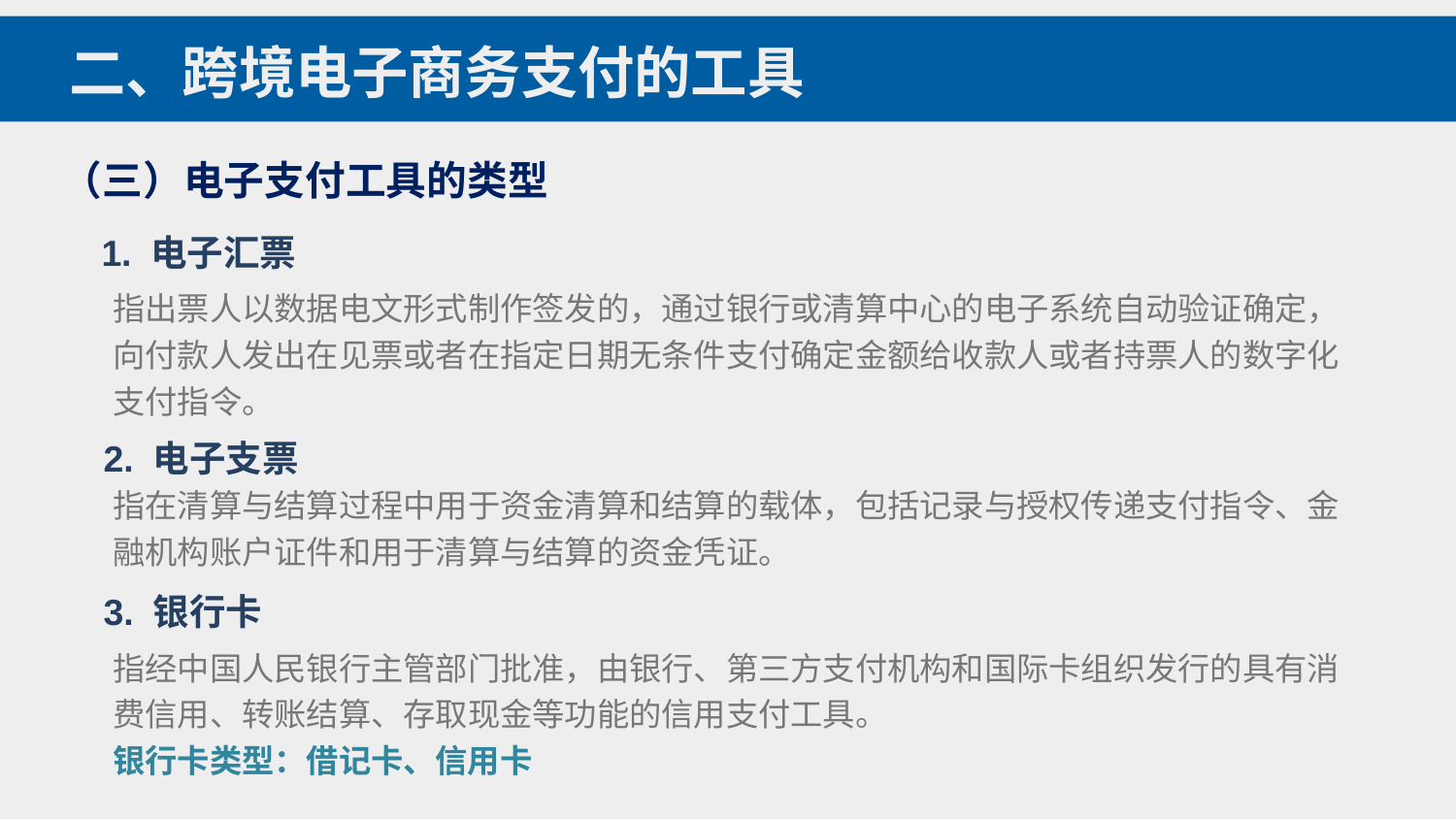

二、跨境电子商务支付的工具
（三）电子支付工具的类型
1. 电子汇票
指出票人以数据电文形式制作签发的，通过银行或清算中心的电子系统自动验证确定，向付款人发出在见票或者在指定日期无条件支付确定金额给收款人或者持票人的数字化支付指令。
2. 电子支票

指在清算与结算过程中用于资金清算和结算的载体，包括记录与授权传递支付指令、金融机构账户证件和用于清算与结算的资金凭证。
3. 银行卡
指经中国人民银行主管部门批准，由银行、第三方支付机构和国际卡组织发行的具有消费信用、转账结算、存取现金等功能的信用支付工具。
银行卡类型：借记卡、信用卡